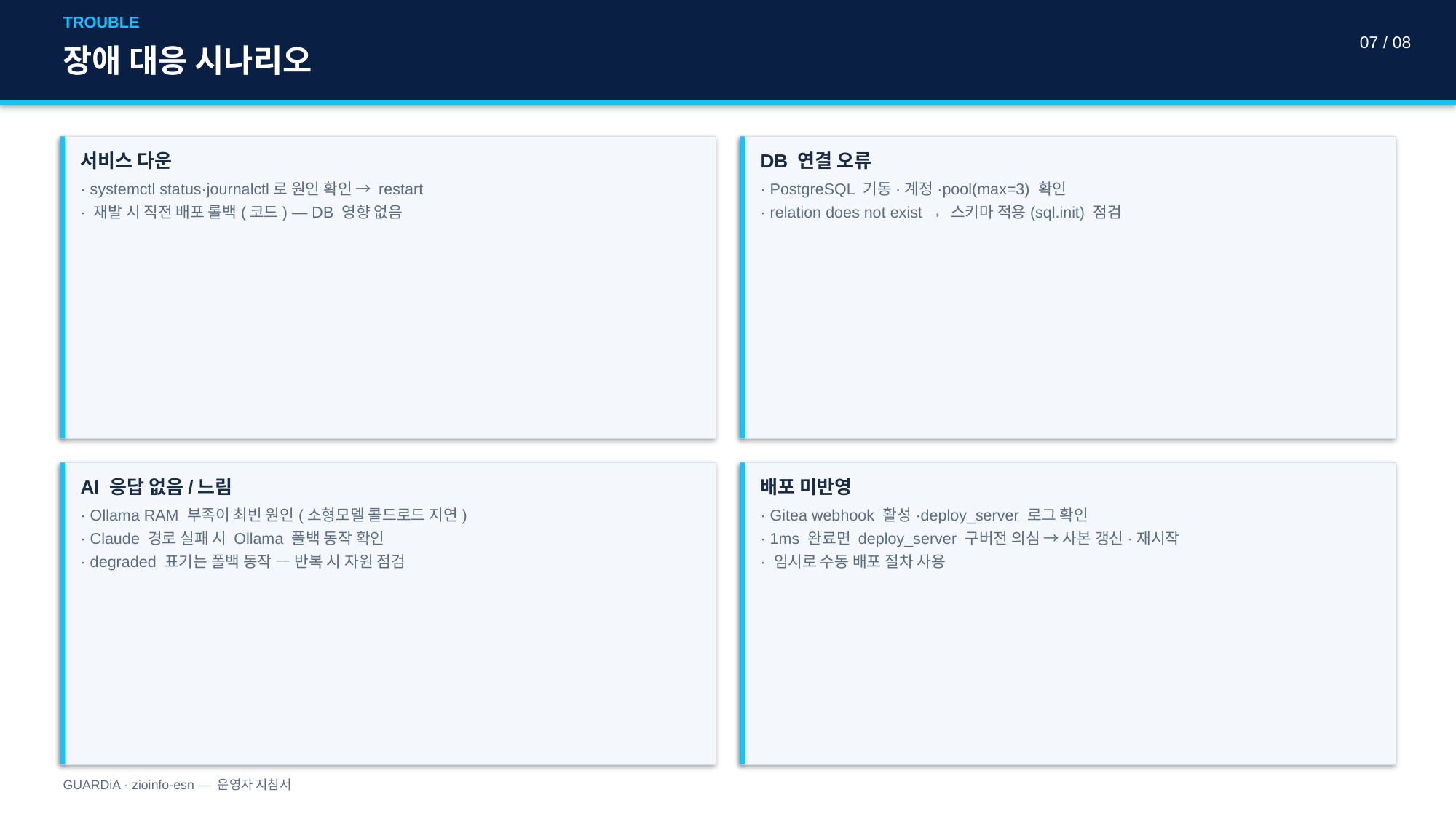

TROUBLE
07 / 08
장애 대응 시나리오

서비스 다운
· systemctl status·journalctl로 원인 확인 → restart
· 재발 시 직전 배포 롤백(코드) — DB 영향 없음
DB 연결 오류
· PostgreSQL 기동·계정·pool(max=3) 확인
· relation does not exist → 스키마 적용(sql.init) 점검

AI 응답 없음/느림
· Ollama RAM 부족이 최빈 원인(소형모델 콜드로드 지연)
· Claude 경로 실패 시 Ollama 폴백 동작 확인
· degraded 표기는 폴백 동작 — 반복 시 자원 점검
배포 미반영
· Gitea webhook 활성·deploy_server 로그 확인
· 1ms 완료면 deploy_server 구버전 의심 → 사본 갱신·재시작
· 임시로 수동 배포 절차 사용
GUARDiA · zioinfo-esn — 운영자 지침서